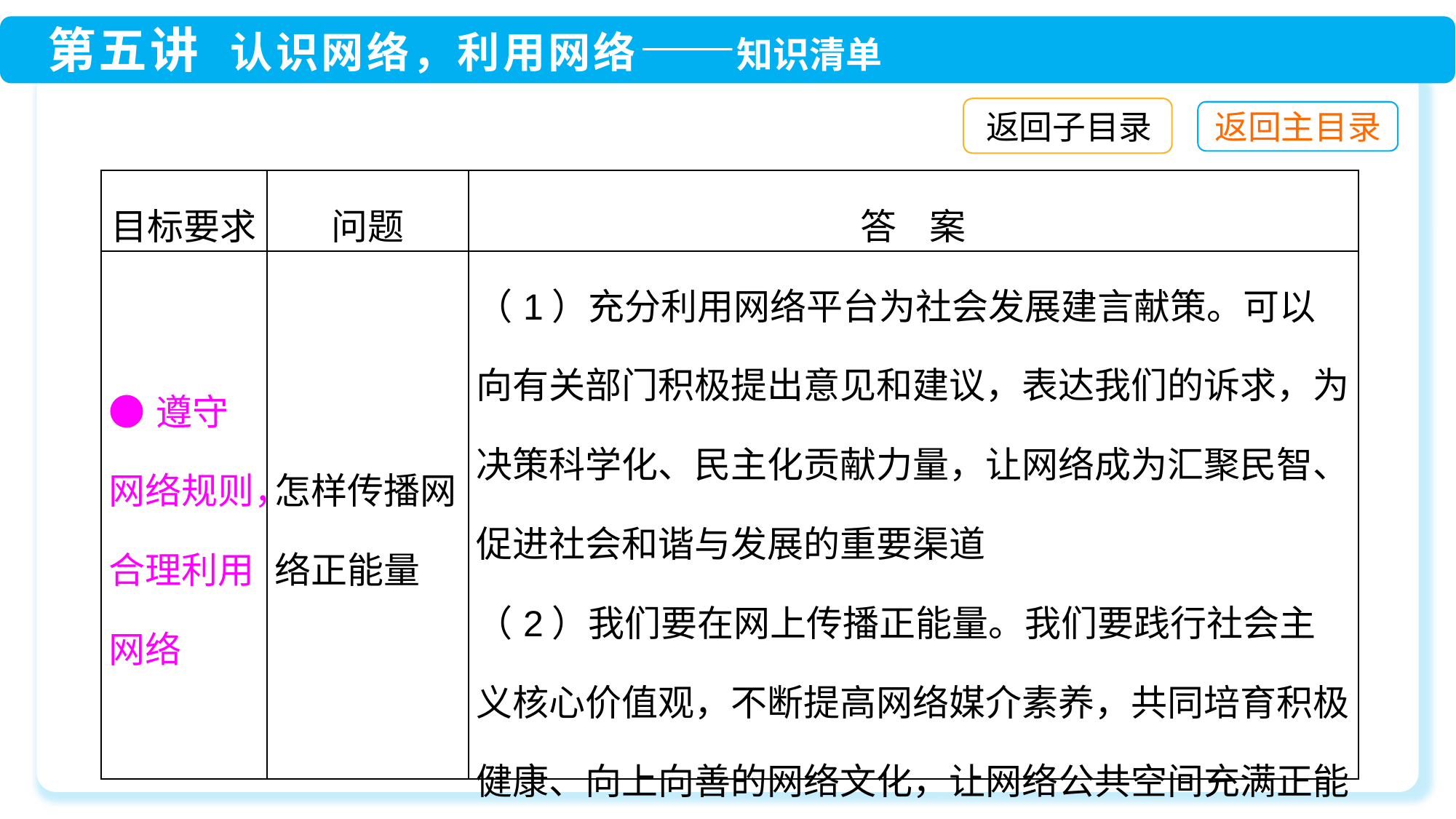

返回子目录
| 目标要求 | 问题 | 答 案 |
| --- | --- | --- |
| ●遵守网络规则，合理利用网络 | 怎样传播网络正能量 | （1）充分利用网络平台为社会发展建言献策。可以向有关部门积极提出意见和建议，表达我们的诉求，为决策科学化、民主化贡献力量，让网络成为汇聚民智、促进社会和谐与发展的重要渠道 （2）我们要在网上传播正能量。我们要践行社会主义核心价值观，不断提高网络媒介素养，共同培育积极健康、向上向善的网络文化，让网络公共空间充满正能量，高扬主旋律 |